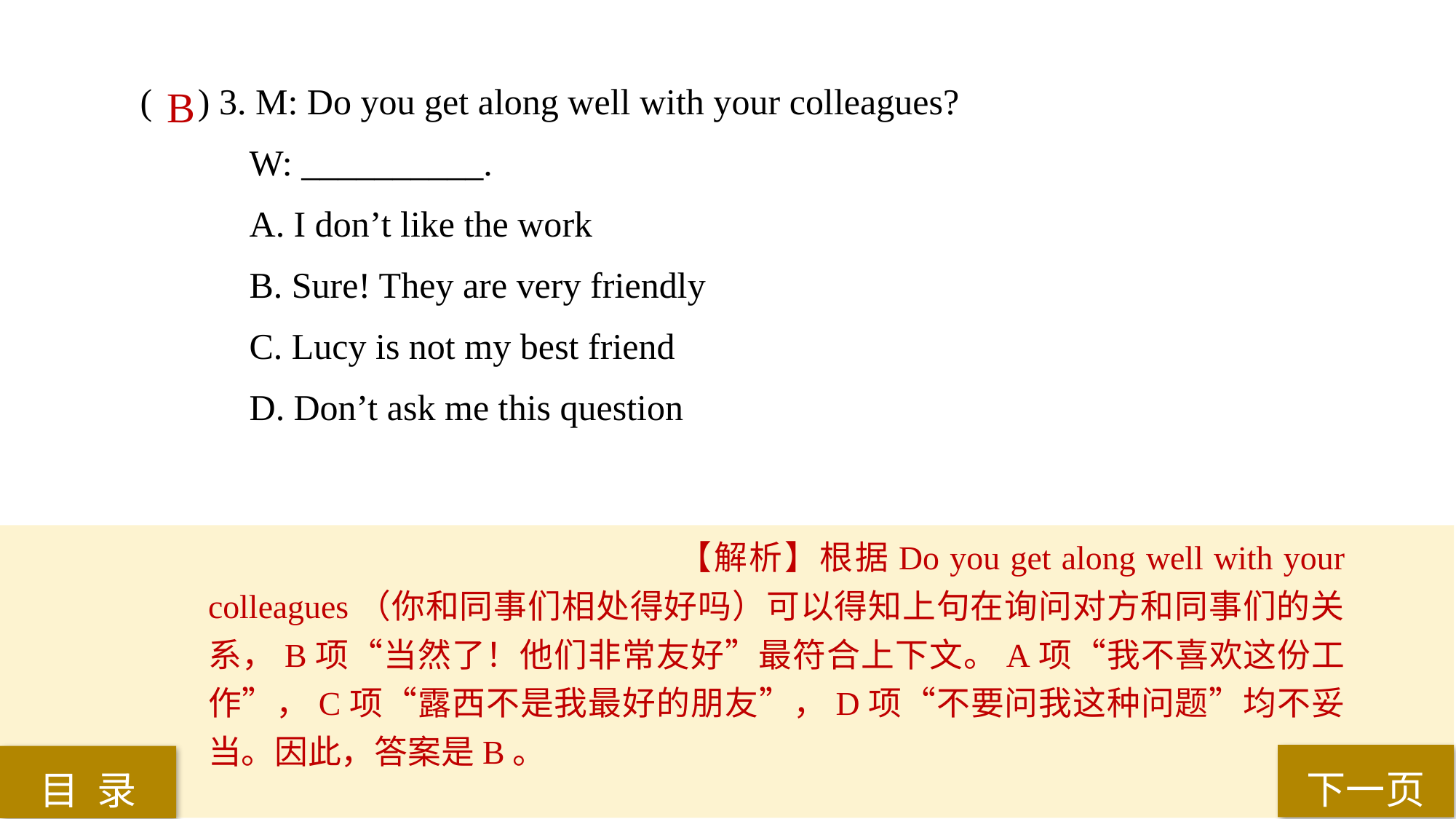

(     ) 3. M: Do you get along well with your colleagues?
W: __________.
A. I don’t like the work
B. Sure! They are very friendly
C. Lucy is not my best friend
D. Don’t ask me this question
 B
【解析】根据Do you get along well with your colleagues（你和同事们相处得好吗）可以得知上句在询问对方和同事们的关系，B项“当然了！他们非常友好”最符合上下文。A项“我不喜欢这份工作”，C项“露西不是我最好的朋友”，D项“不要问我这种问题”均不妥当。因此，答案是B。